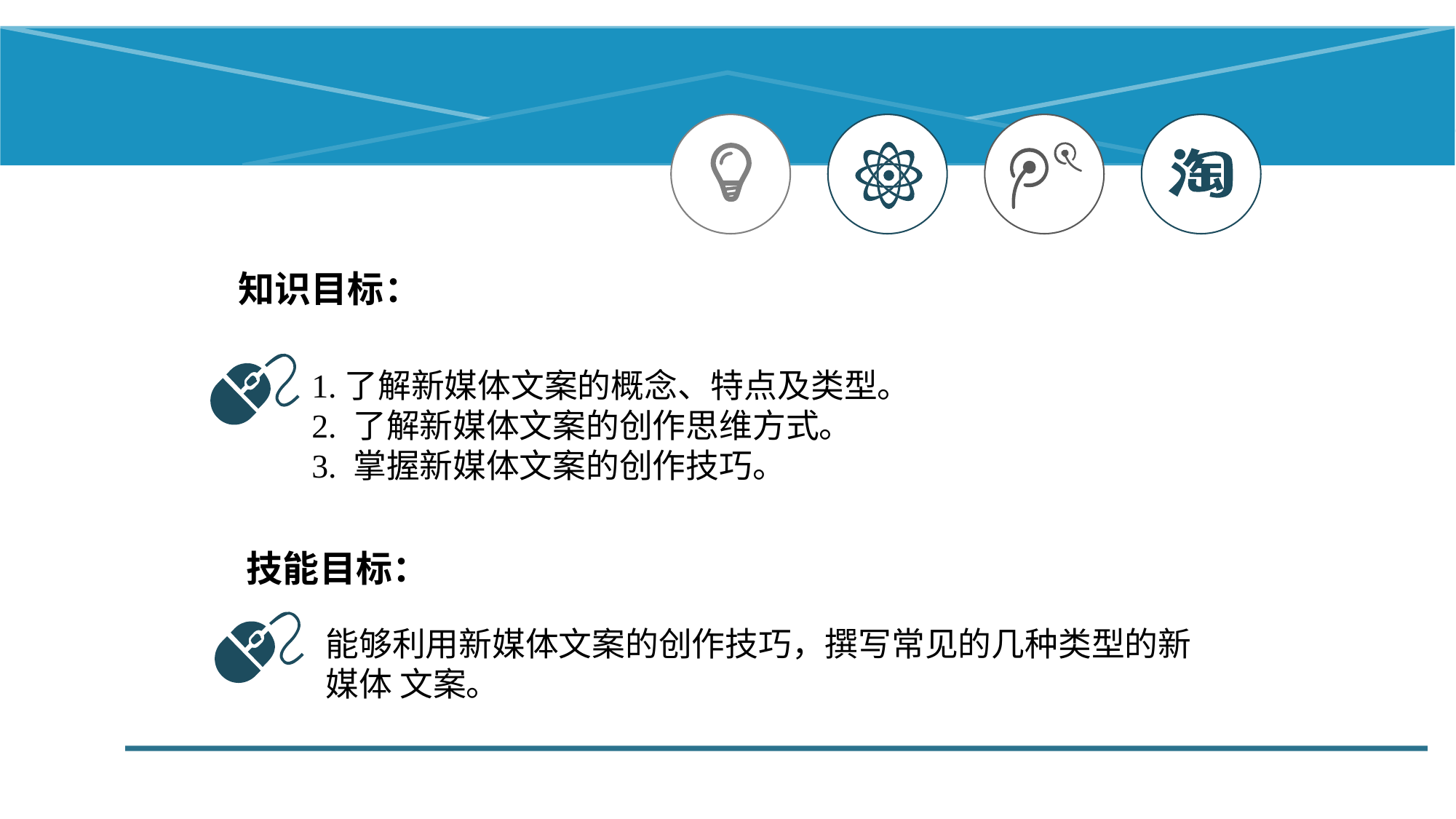

知识目标：

1.了解新媒体文案的概念、特点及类型。
2. 了解新媒体文案的创作思维方式。
3. 掌握新媒体文案的创作技巧。
技能目标：

能够利用新媒体文案的创作技巧，撰写常见的几种类型的新媒体 文案。